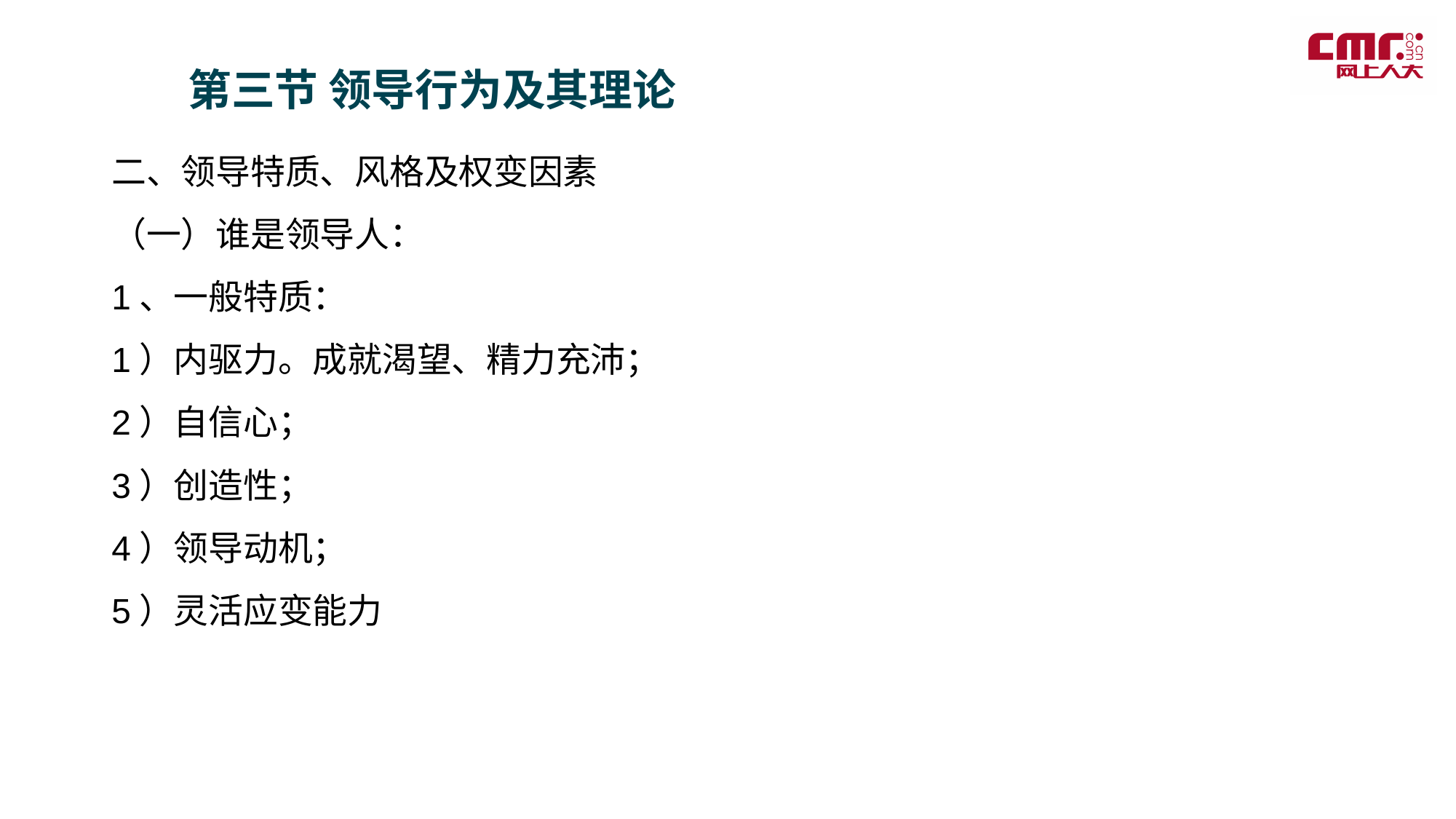

第三节 领导行为及其理论

二、领导特质、风格及权变因素
（一）谁是领导人：
1、一般特质：
1）内驱力。成就渴望、精力充沛；
2）自信心；
3）创造性；
4）领导动机；
5）灵活应变能力